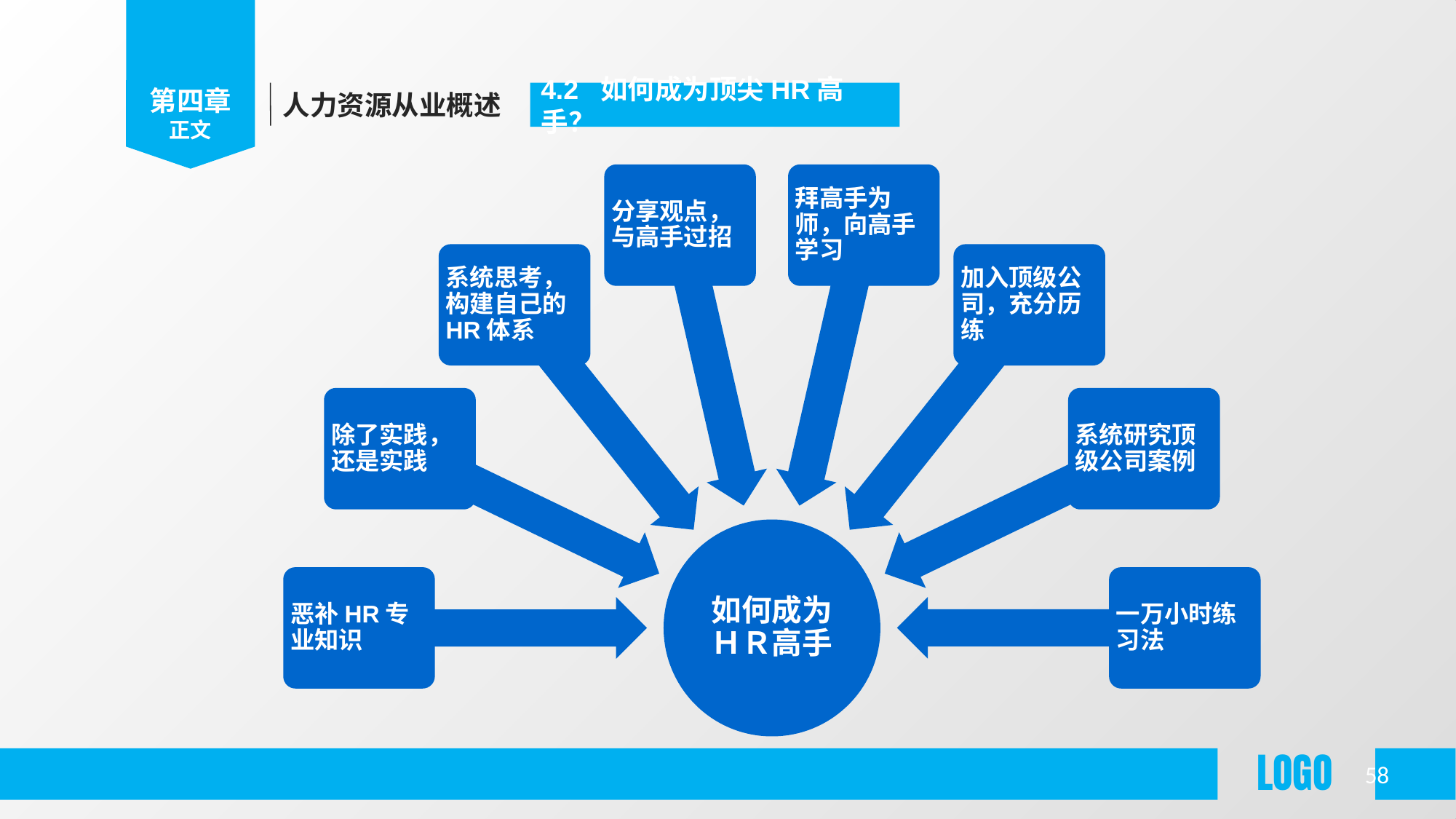

第四章
正文
人力资源从业概述
4.2  如何成为顶尖HR高手？
分享观点，与高手过招
拜高手为师，向高手学习
系统思考，构建自己的HR体系
加入顶级公司，充分历练

除了实践，还是实践
系统研究顶级公司案例

如何成为ＨＲ高手
恶补HR专业知识
一万小时练习法